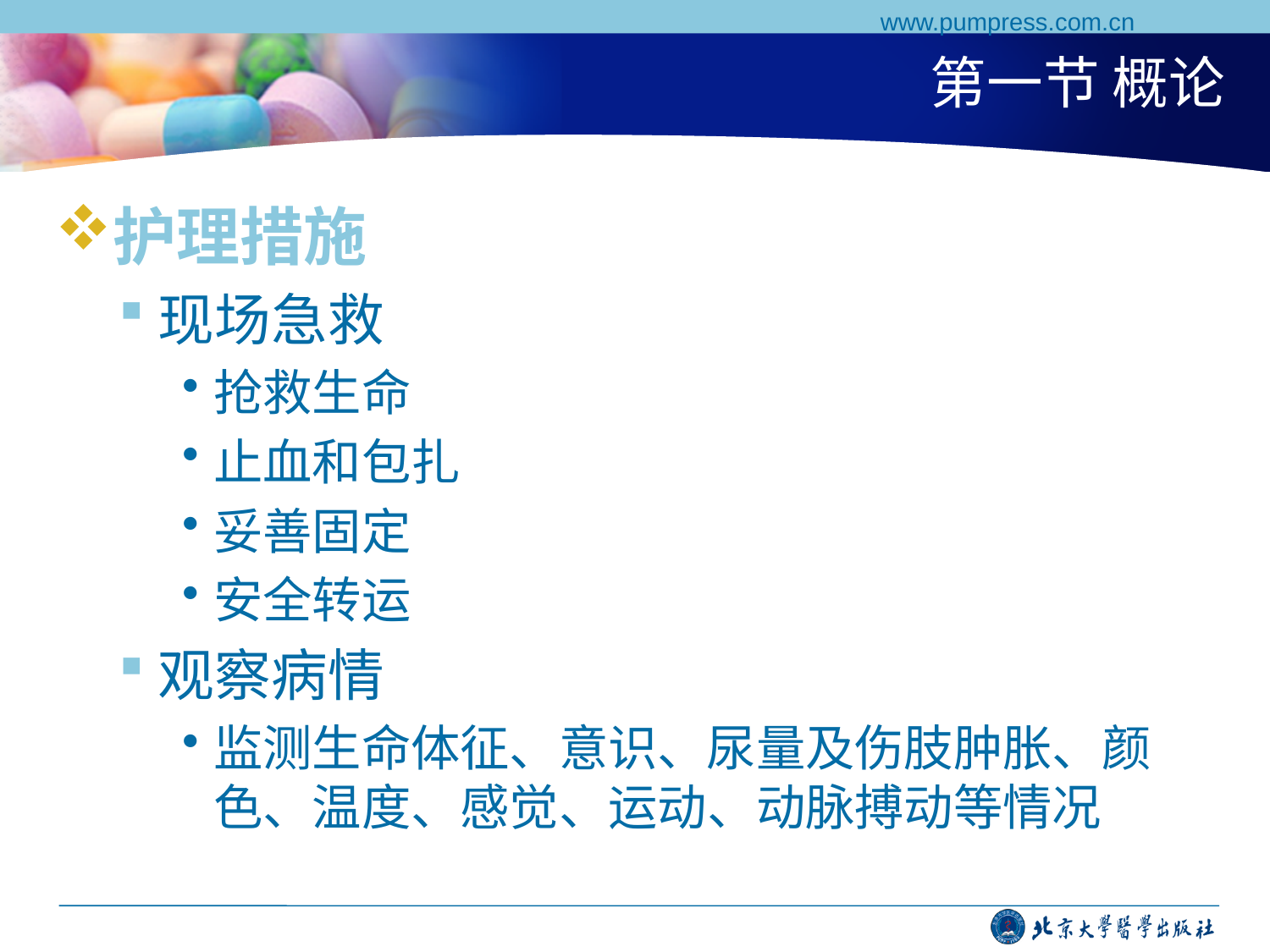

www.pumpress.com.cn
# 第一节 概论
护理措施
现场急救
抢救生命
止血和包扎
妥善固定
安全转运
观察病情
监测生命体征、意识、尿量及伤肢肿胀、颜色、温度、感觉、运动、动脉搏动等情况